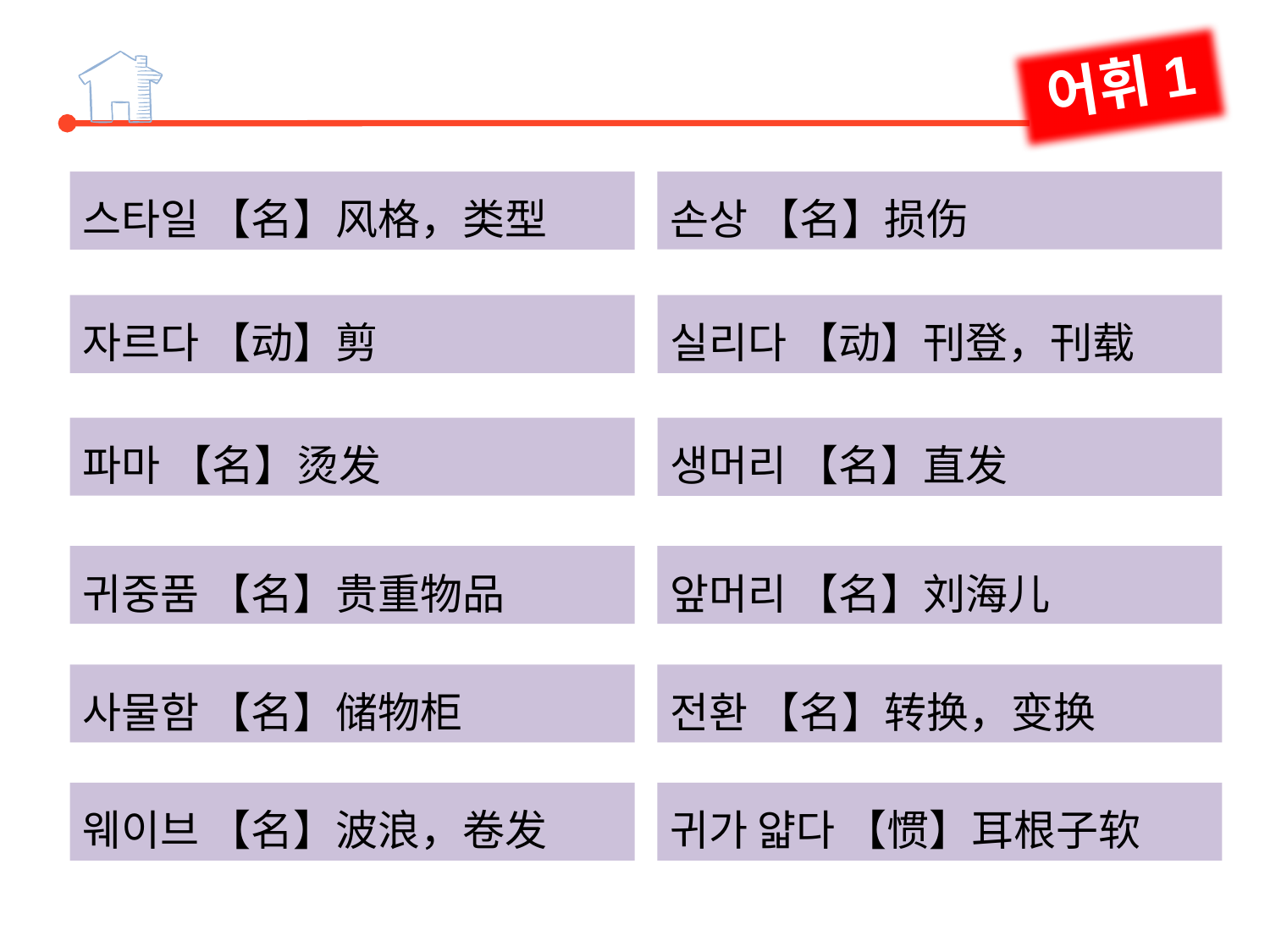

어휘1

손상 【名】损伤
스타일 【名】风格，类型
자르다 【动】剪
실리다 【动】刊登，刊载
파마 【名】烫发
생머리 【名】直发
귀중품 【名】贵重物品
앞머리 【名】刘海儿
사물함 【名】储物柜
전환 【名】转换，变换
웨이브 【名】波浪，卷发
귀가 얇다 【惯】耳根子软